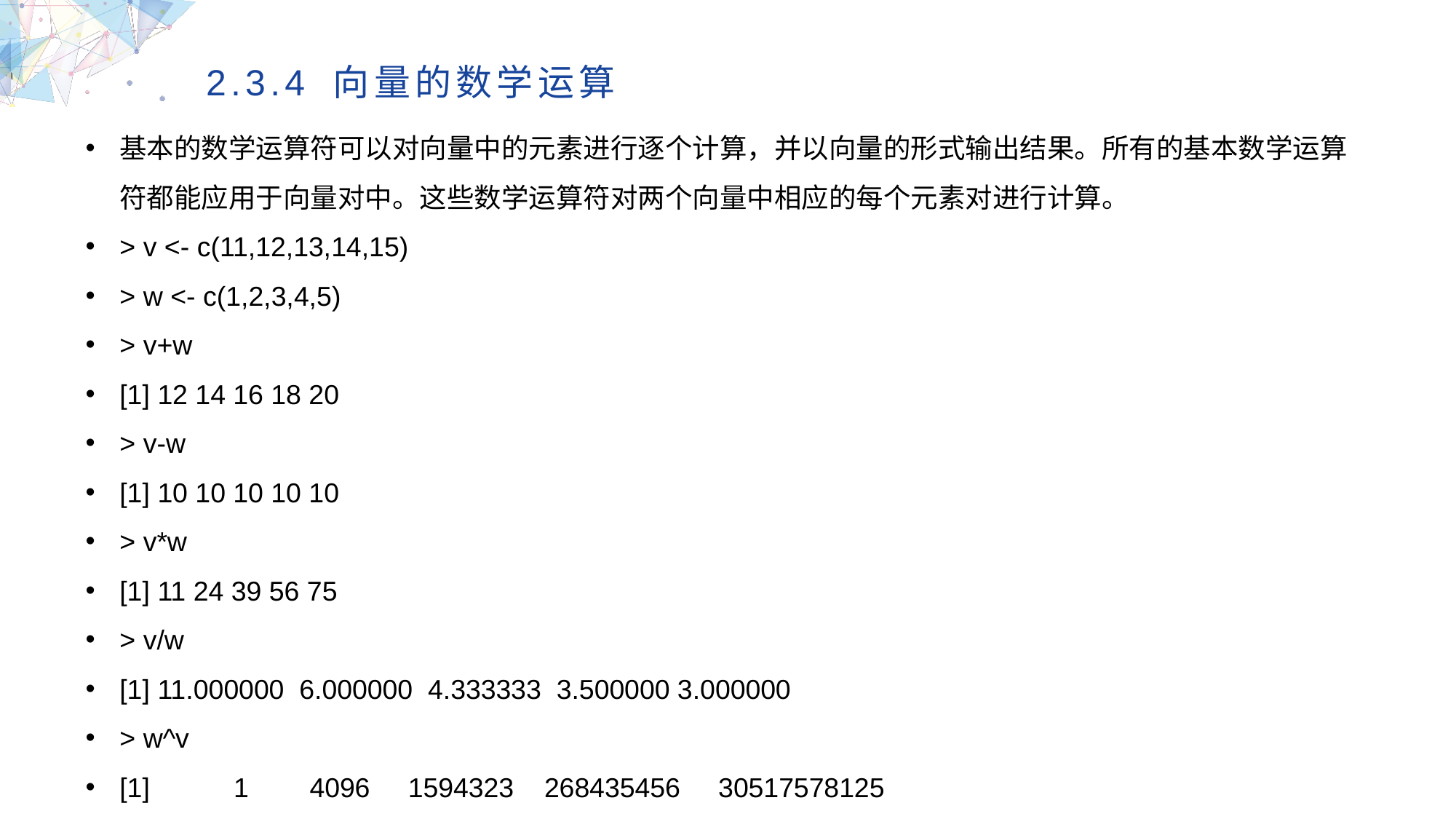

2.3.4 向量的数学运算
基本的数学运算符可以对向量中的元素进行逐个计算，并以向量的形式输出结果。所有的基本数学运算符都能应用于向量对中。这些数学运算符对两个向量中相应的每个元素对进行计算。
> v <- c(11,12,13,14,15)
> w <- c(1,2,3,4,5)
> v+w
[1] 12 14 16 18 20
> v-w
[1] 10 10 10 10 10
> v*w
[1] 11 24 39 56 75
> v/w
[1] 11.000000  6.000000  4.333333  3.500000 3.000000
> w^v
[1]           1        4096     1594323    268435456     30517578125

MULTIPURPOSE PRESENTATION TEMPLATE | UNIQUE DESIGN
Welcome Message
Please replace text, click add relevant headline, modify the text content, also can copy your content to this directly. Please replace text, click add relevant headline, modify the text content, also can copy your content to this directly.